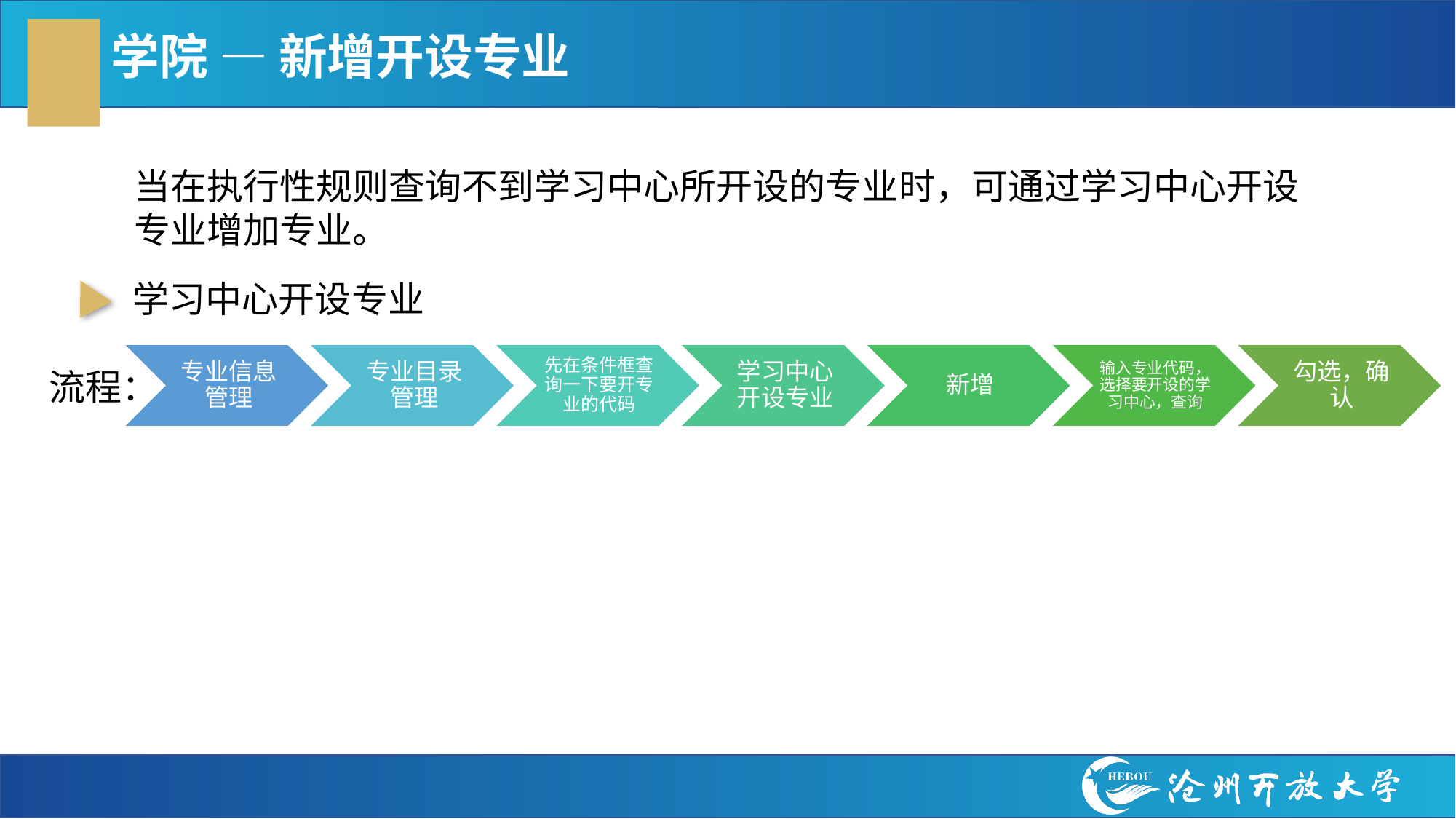

# 学院 — 新增开设专业
当在执行性规则查询不到学习中心所开设的专业时，可通过学习中心开设专业增加专业。
学习中心开设专业

专业信息管理
专业目录管理
先在条件框查询一下要开专业的代码
学习中心开设专业
新增
输入专业代码，选择要开设的学习中心，查询
勾选，确认
流程：